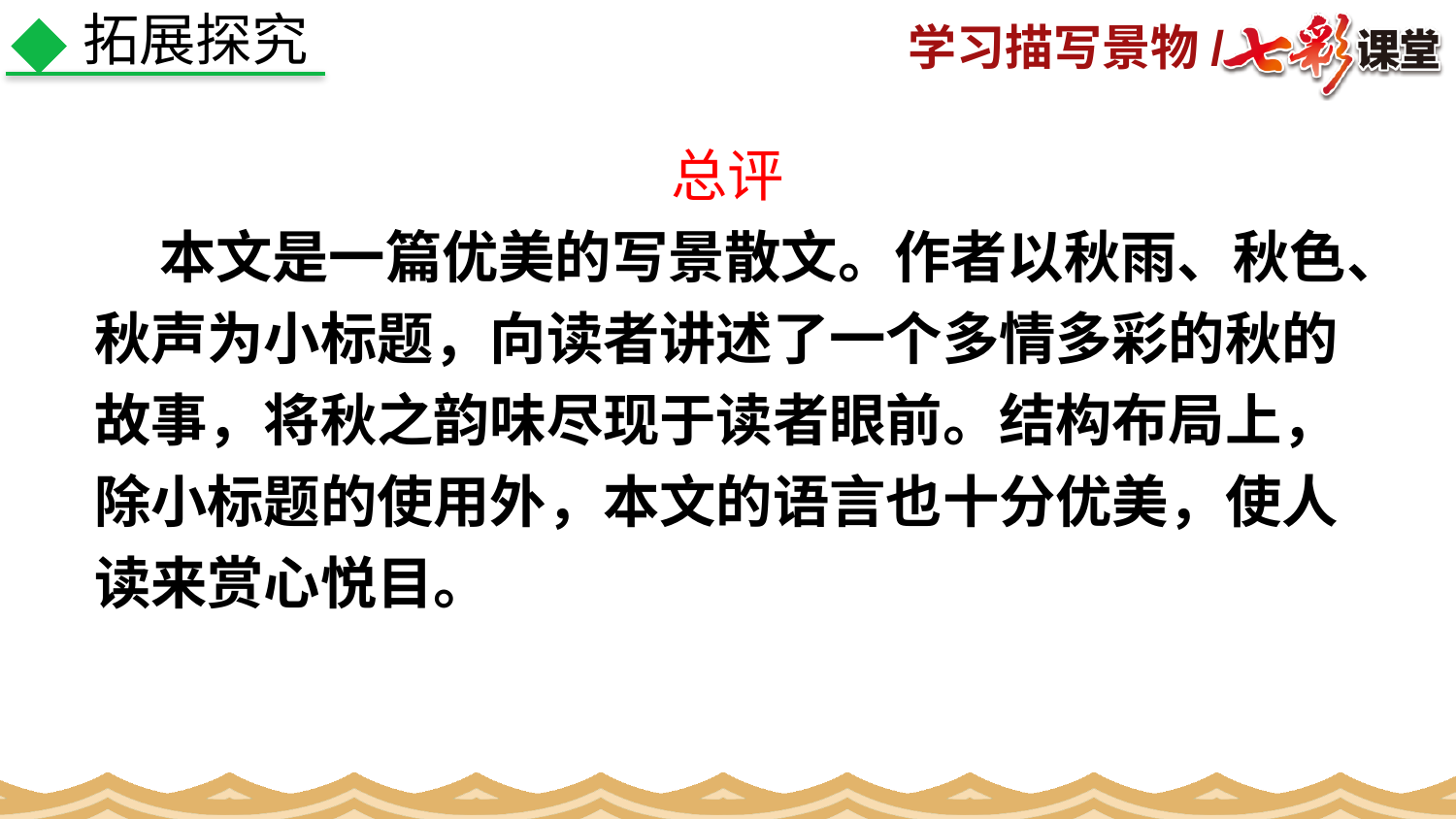

拓展探究

总评
    本文是一篇优美的写景散文。作者以秋雨、秋色、秋声为小标题，向读者讲述了一个多情多彩的秋的故事，将秋之韵味尽现于读者眼前。结构布局上，除小标题的使用外，本文的语言也十分优美，使人读来赏心悦目。